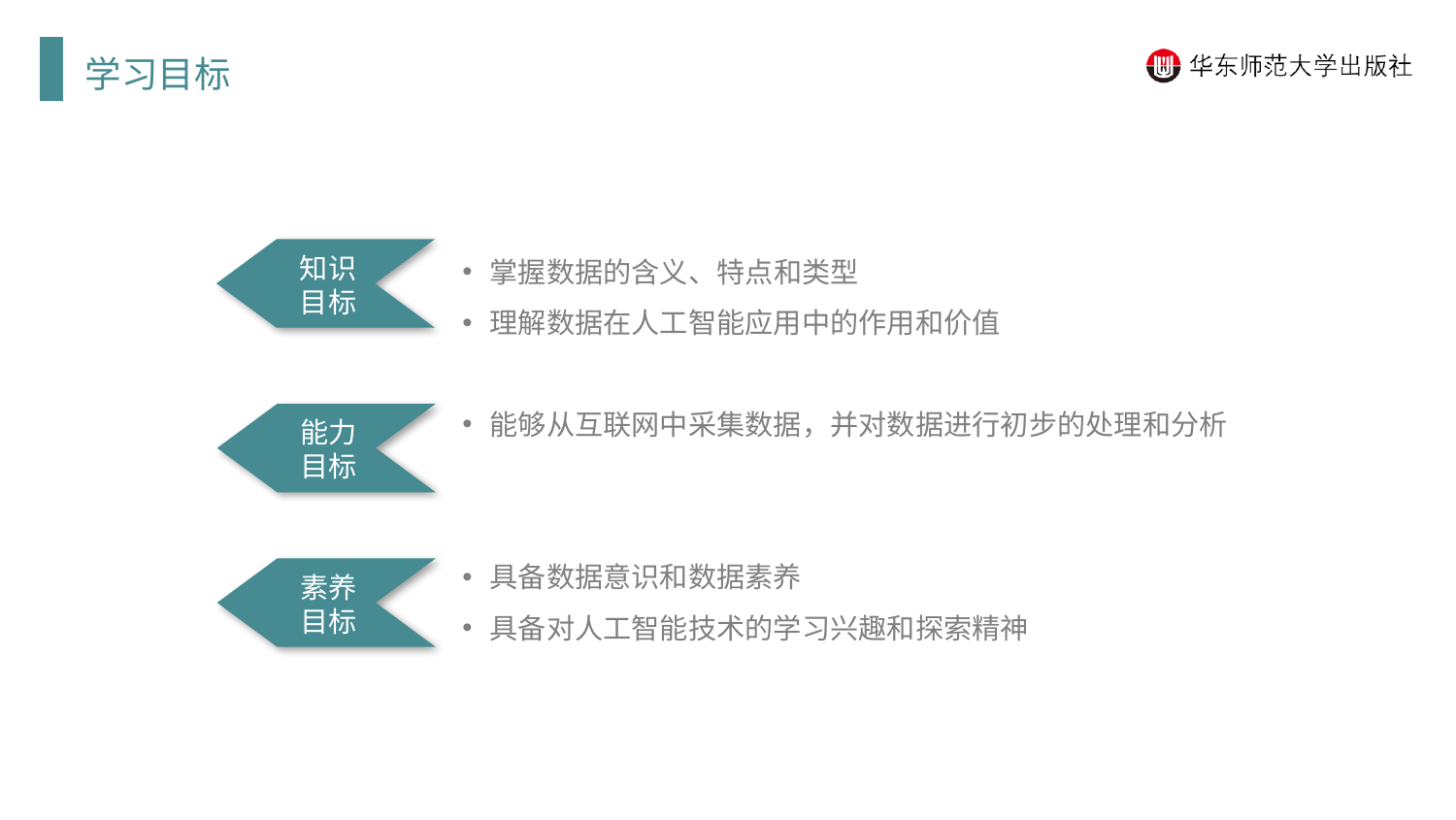

学习目标
掌握数据的含义、特点和类型
理解数据在人工智能应用中的作用和价值

能够从互联网中采集数据，并对数据进行初步的处理和分析

具备数据意识和数据素养
具备对人工智能技术的学习兴趣和探索精神

知识目标

能力目标

素养目标